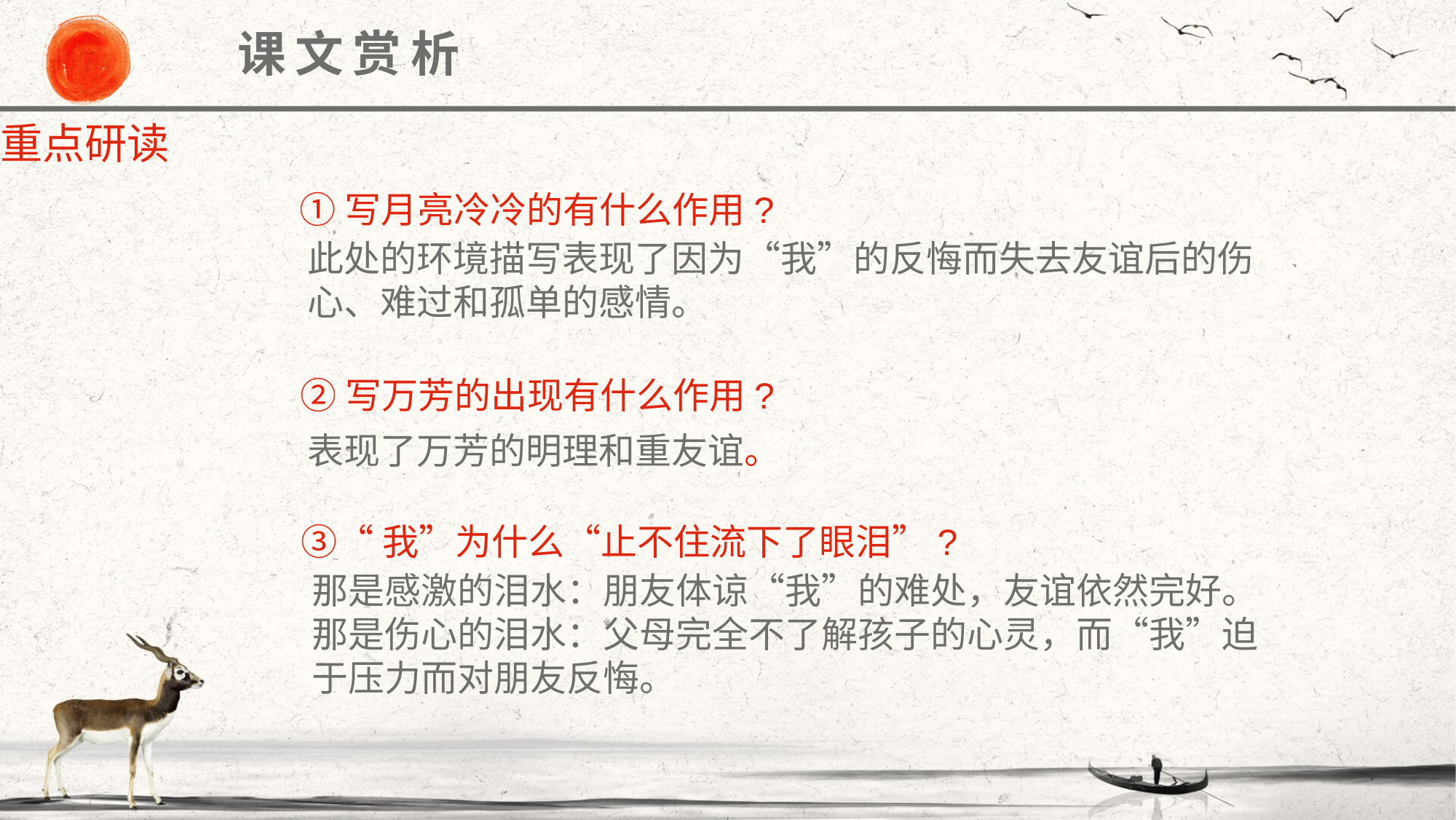

课文赏析

重点研读
①写月亮冷冷的有什么作用?
此处的环境描写表现了因为“我”的反悔而失去友谊后的伤心、难过和孤单的感情。
②写万芳的出现有什么作用?
表现了万芳的明理和重友谊。
③“我”为什么“止不住流下了眼泪”?
那是感激的泪水：朋友体谅“我”的难处，友谊依然完好。那是伤心的泪水：父母完全不了解孩子的心灵，而“我”迫于压力而对朋友反悔。